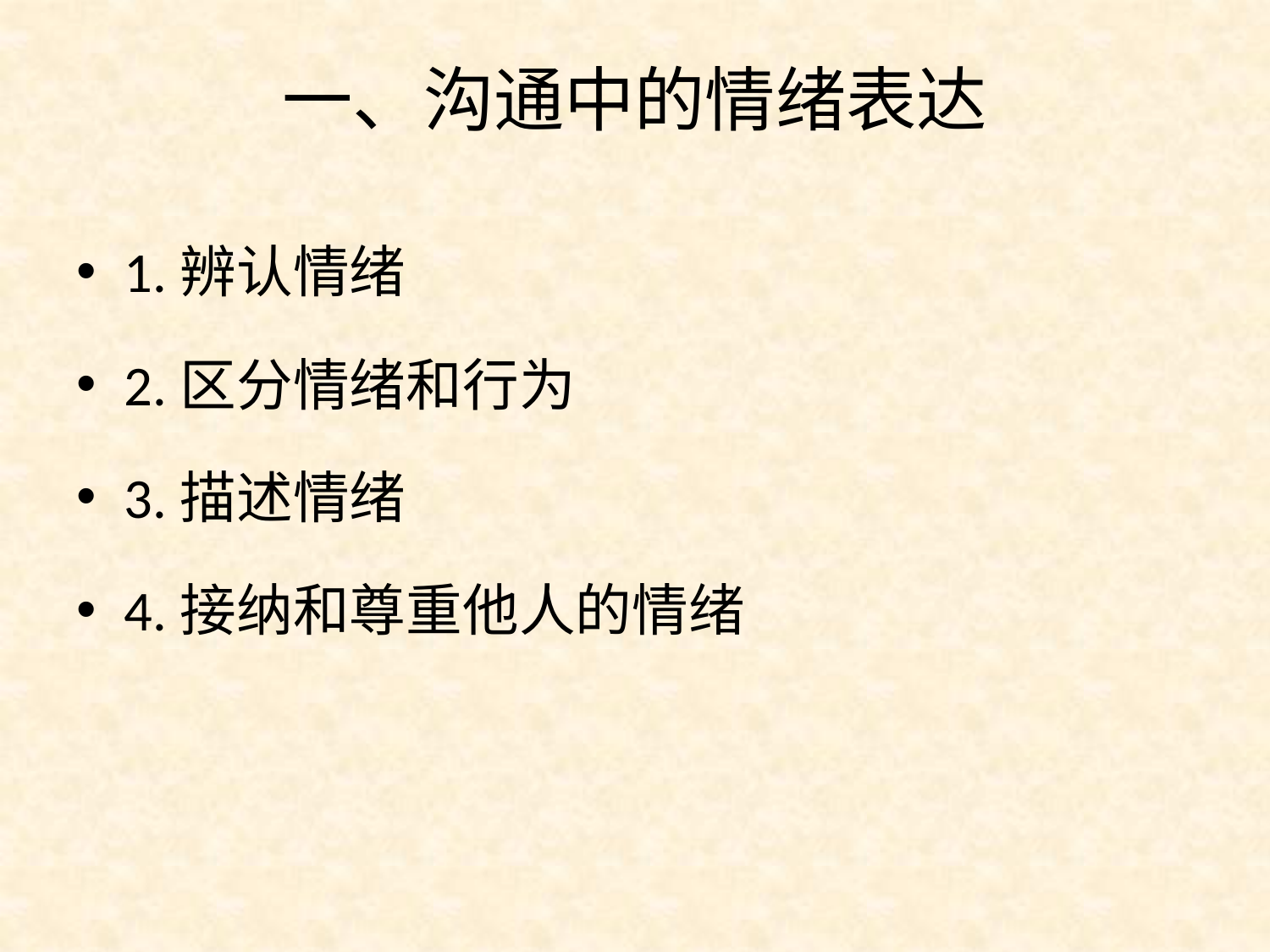

# 一、沟通中的情绪表达
1.辨认情绪
2.区分情绪和行为
3.描述情绪
4.接纳和尊重他人的情绪